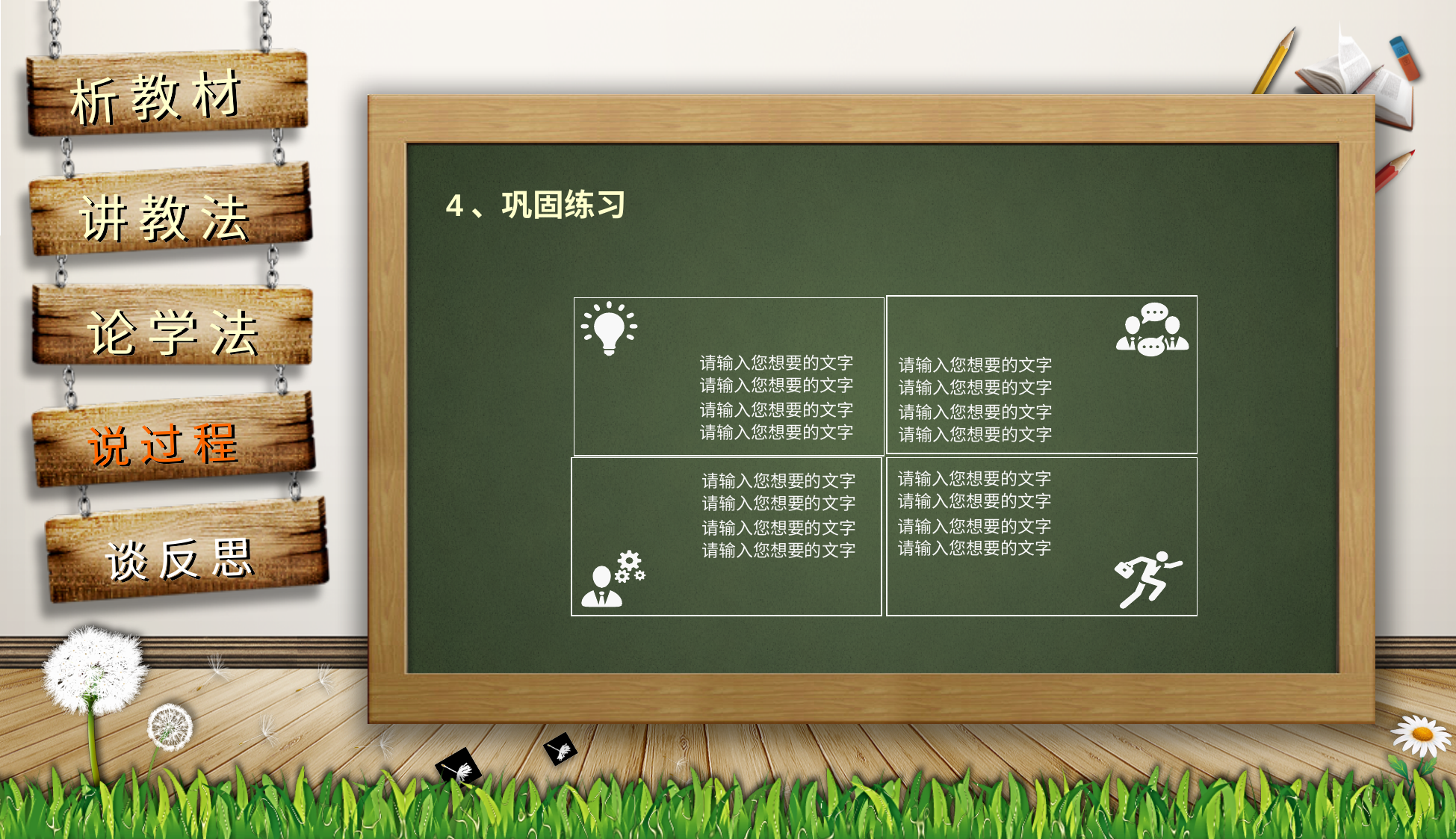

4、巩固练习

请输入您想要的文字
请输入您想要的文字
请输入您想要的文字
请输入您想要的文字
请输入您想要的文字
请输入您想要的文字
请输入您想要的文字
请输入您想要的文字

请输入您想要的文字
请输入您想要的文字
请输入您想要的文字
请输入您想要的文字
请输入您想要的文字
请输入您想要的文字
请输入您想要的文字
请输入您想要的文字